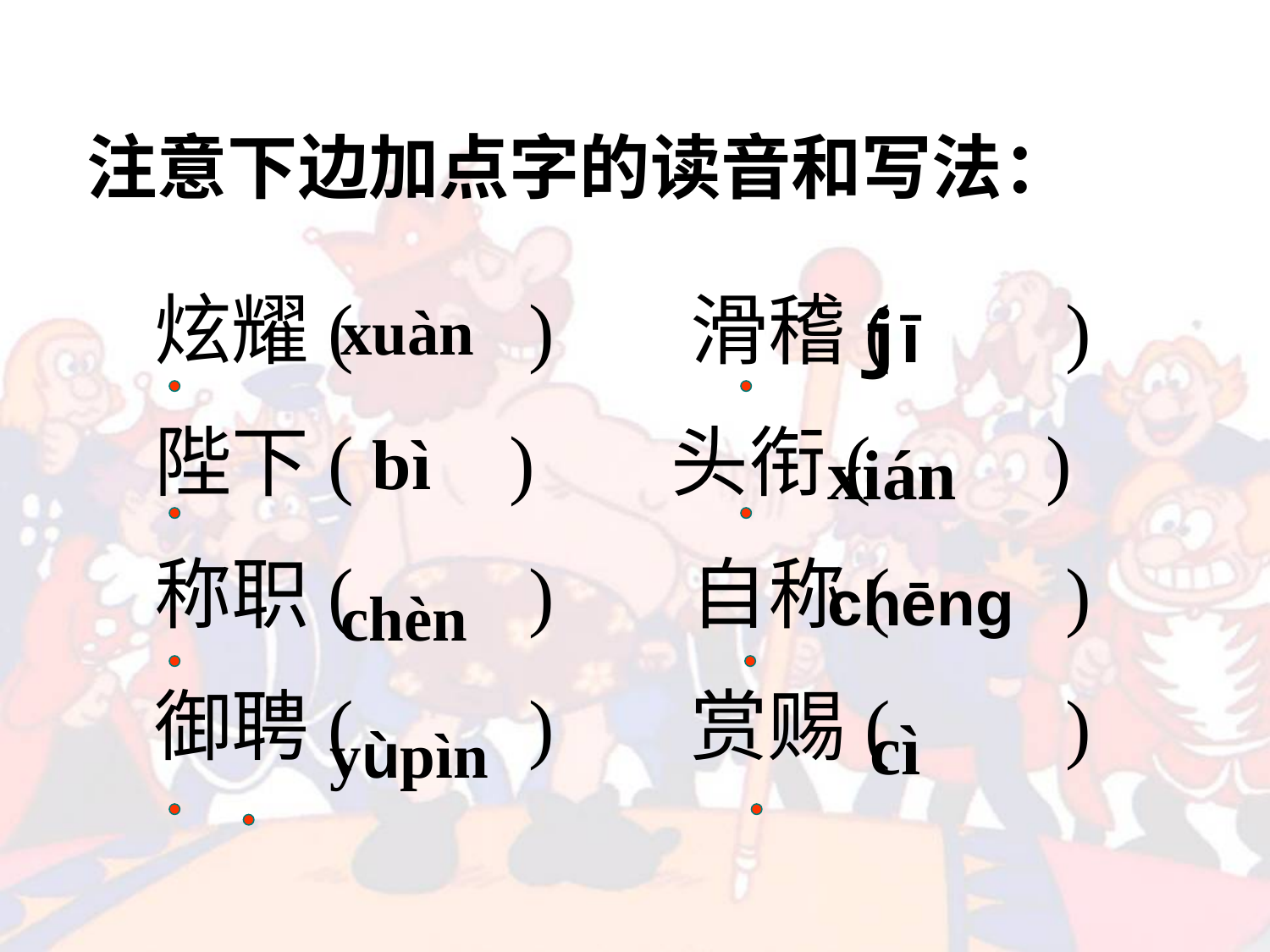

注意下边加点字的读音和写法：
 炫耀(         )      滑稽(         )
 陛下(        )      头衔(         )
 称职(         )      自称(         )
 御聘(         )      赏赐(         )
xuàn
jī

bì
xián

chēng
chèn

cì
yùpìn